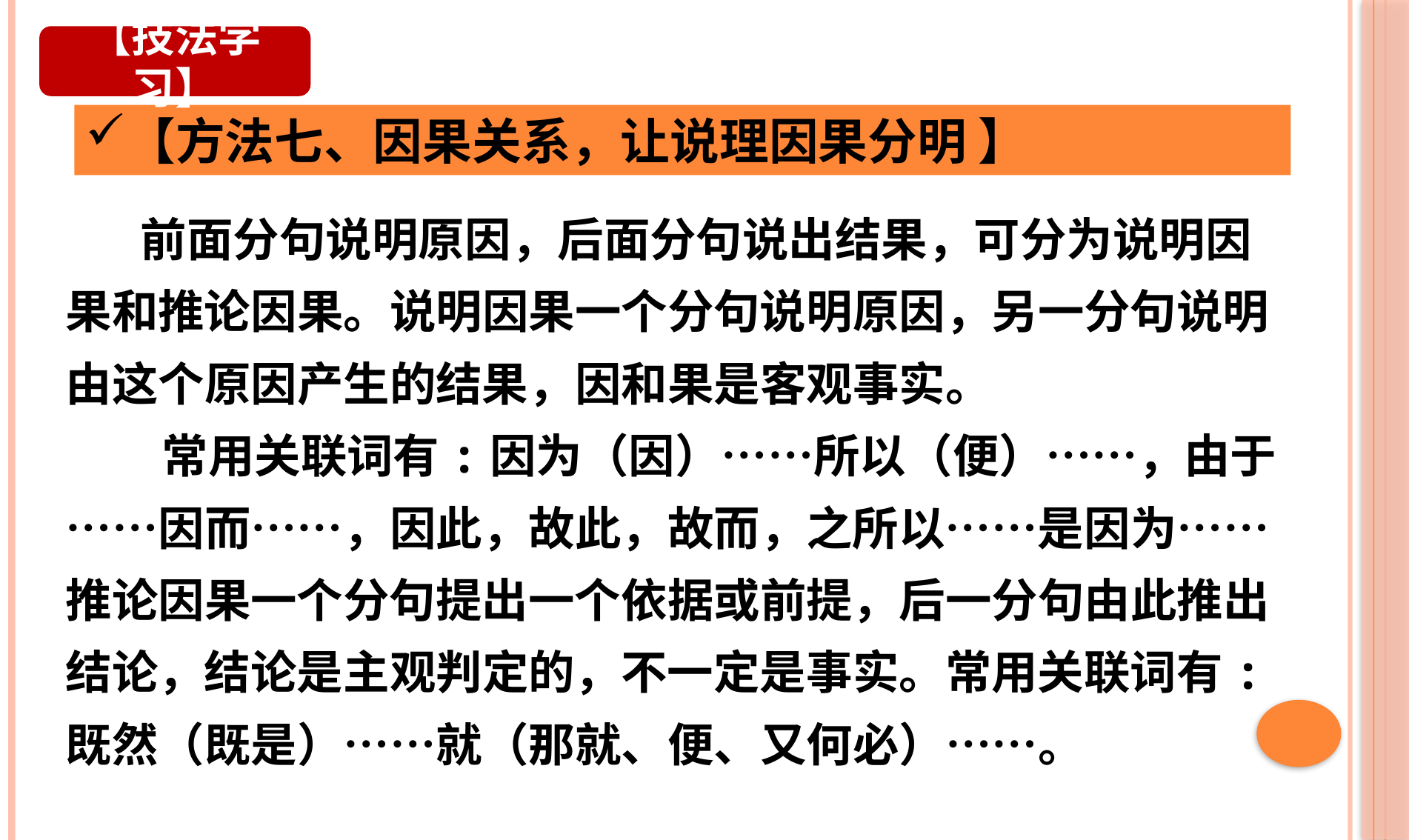

【技法学习】
【方法七、因果关系，让说理因果分明 】
   前面分句说明原因，后面分句说出结果，可分为说明因果和推论因果。说明因果一个分句说明原因，另一分句说明由这个原因产生的结果，因和果是客观事实。
     常用关联词有:因为（因）……所以（便）……，由于……因而……，因此，故此，故而，之所以……是因为……推论因果一个分句提出一个依据或前提，后一分句由此推出结论，结论是主观判定的，不一定是事实。常用关联词有:既然（既是）……就（那就、便、又何必）……。